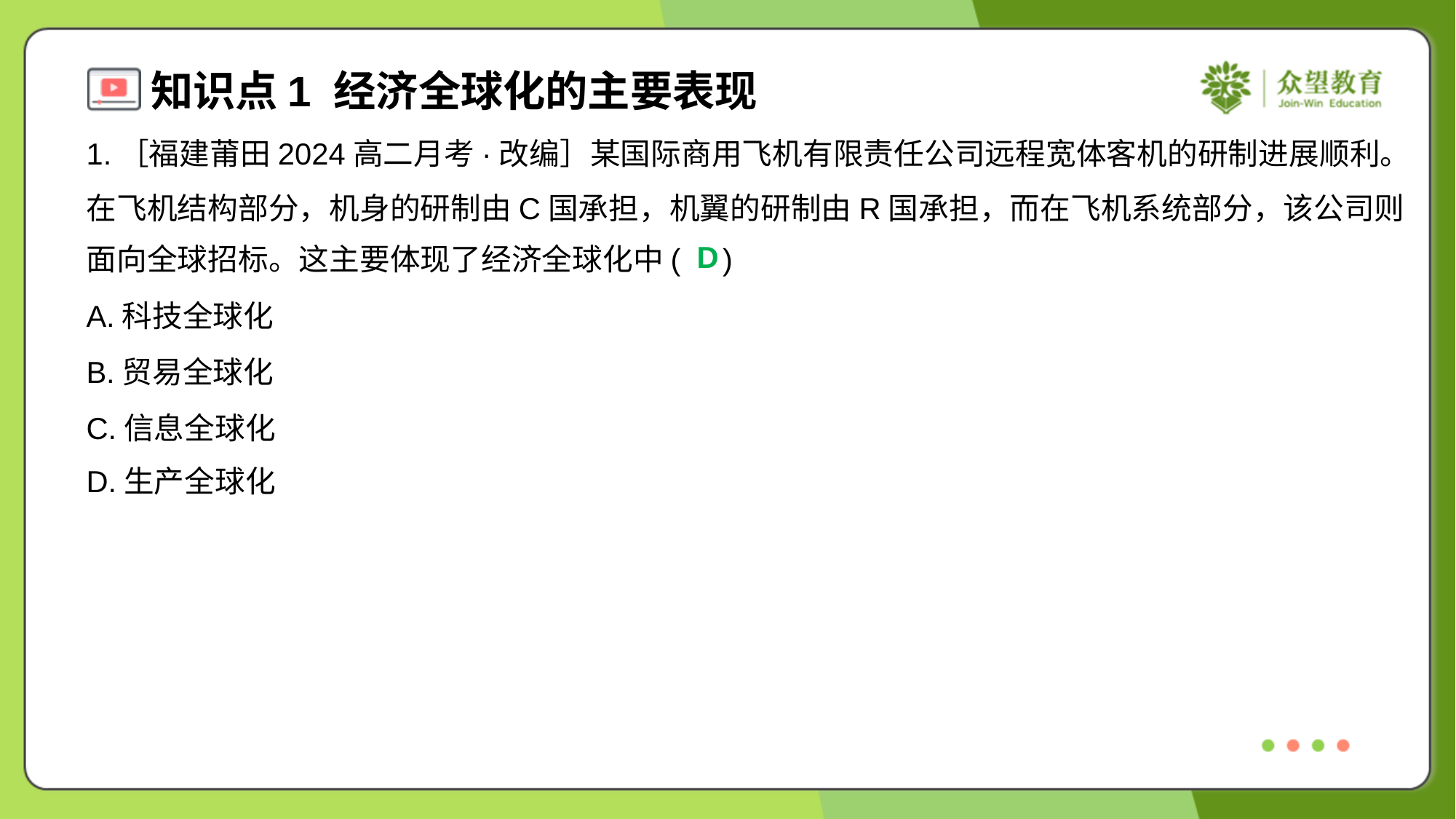

1.［福建莆田2024高二月考·改编］某国际商用飞机有限责任公司远程宽体客机的研制进展顺利。
在飞机结构部分，机身的研制由C国承担，机翼的研制由R国承担，而在飞机系统部分，该公司则
面向全球招标。这主要体现了经济全球化中(     )
D
A.科技全球化
B.贸易全球化
C.信息全球化
D.生产全球化